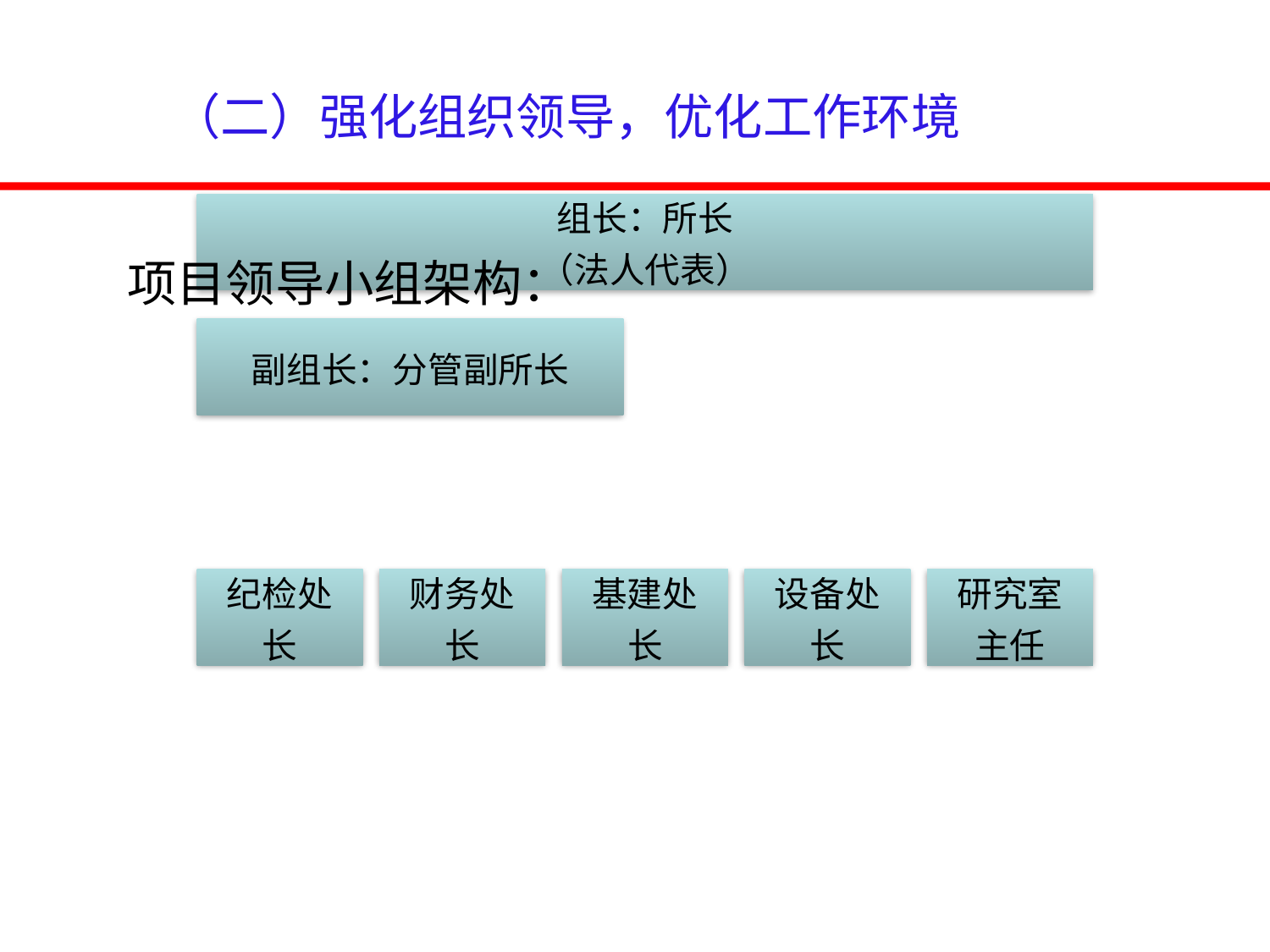

（二）强化组织领导，优化工作环境

组长：所长
（法人代表）
副组长：分管副所长
纪检处长
基建处长
设备处长
财务处长
研究室主任
项目领导小组架构：